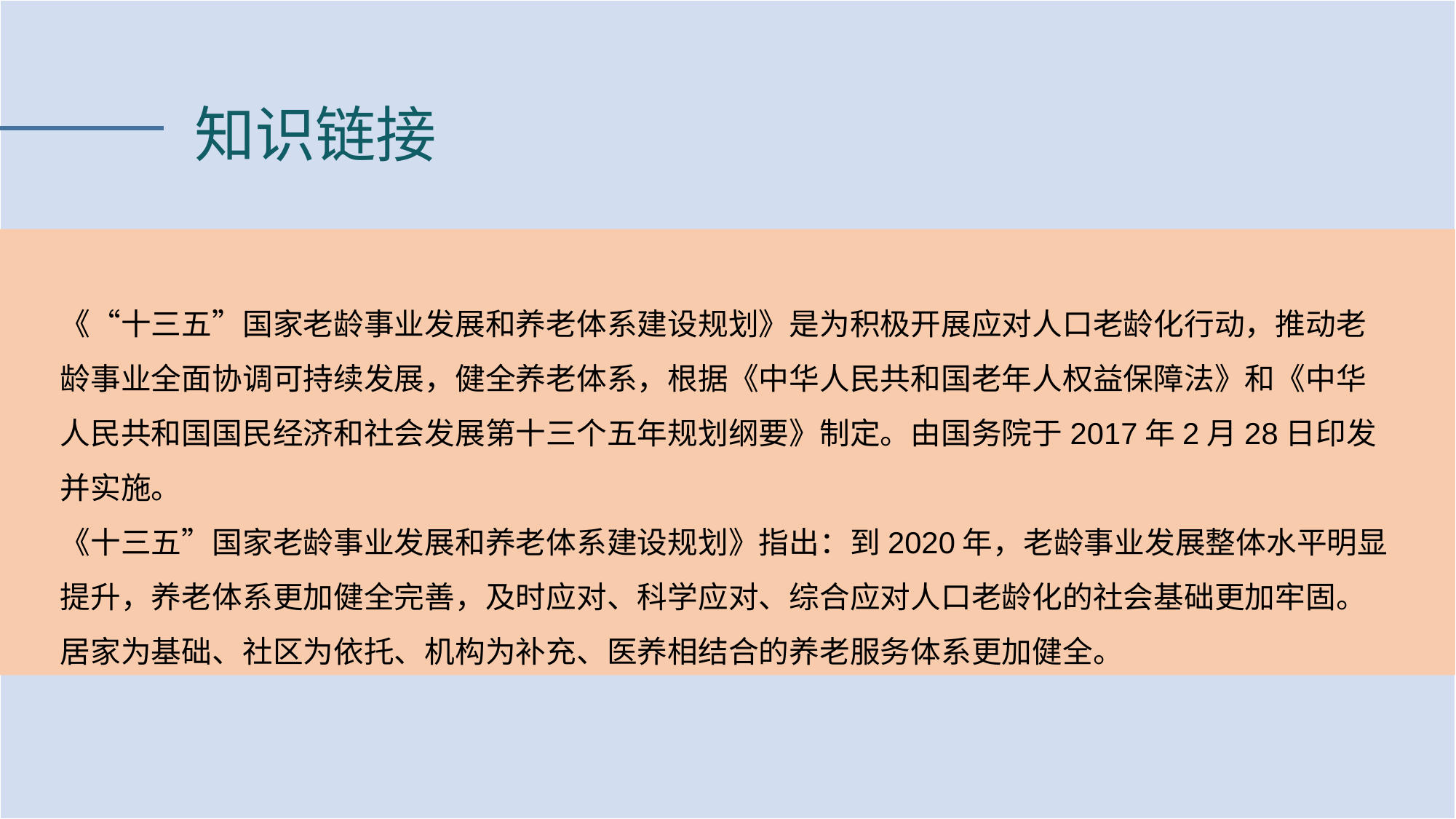

知识链接

《“十三五”国家老龄事业发展和养老体系建设规划》是为积极开展应对人口老龄化行动，推动老龄事业全面协调可持续发展，健全养老体系，根据《中华人民共和国老年人权益保障法》和《中华人民共和国国民经济和社会发展第十三个五年规划纲要》制定。由国务院于2017年2月28日印发并实施。
《十三五”国家老龄事业发展和养老体系建设规划》指出：到2020年，老龄事业发展整体水平明显提升，养老体系更加健全完善，及时应对、科学应对、综合应对人口老龄化的社会基础更加牢固。居家为基础、社区为依托、机构为补充、医养相结合的养老服务体系更加健全。